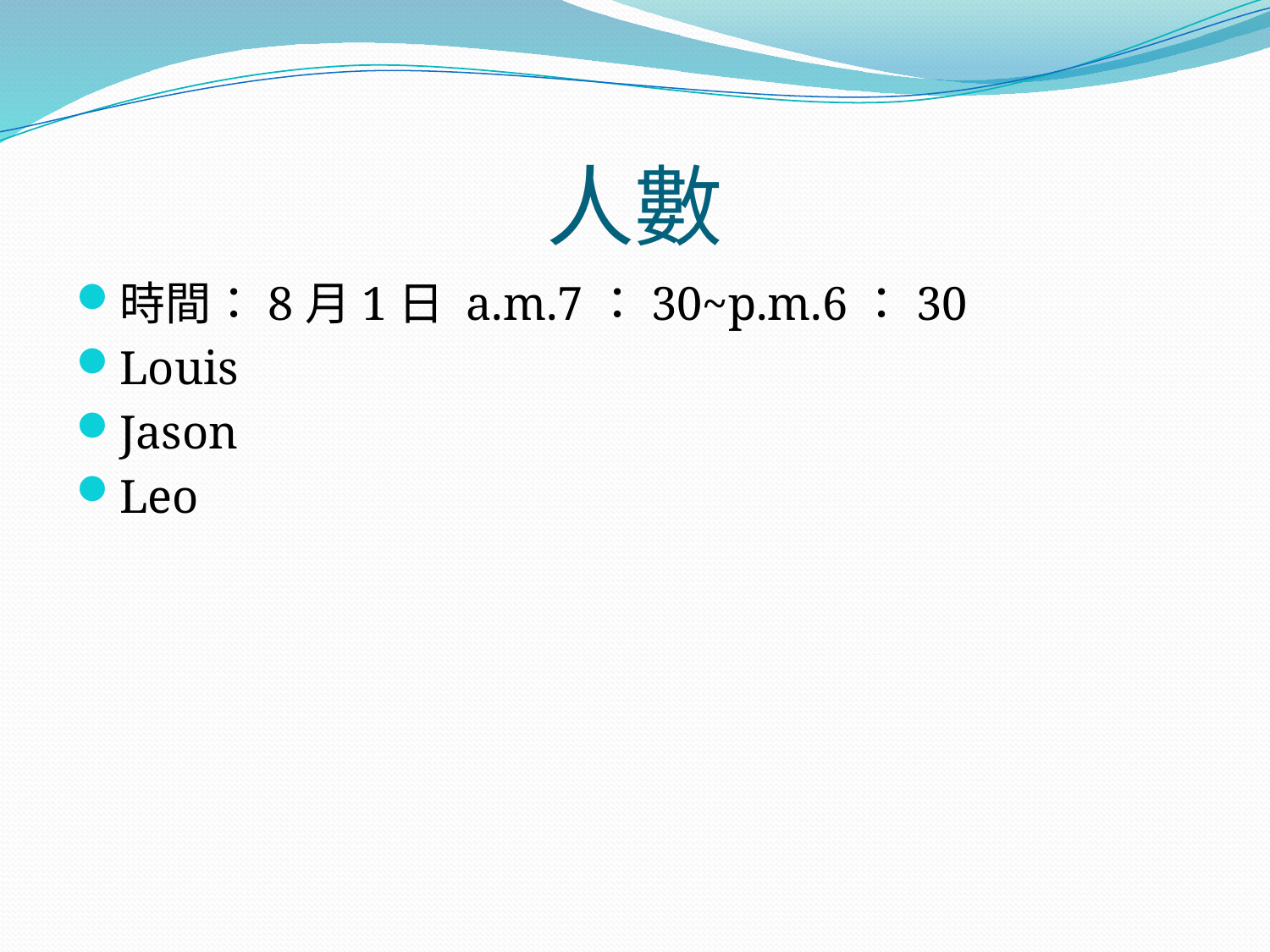

# 人數
時間：8月1日 a.m.7：30~p.m.6：30
Louis
Jason
Leo